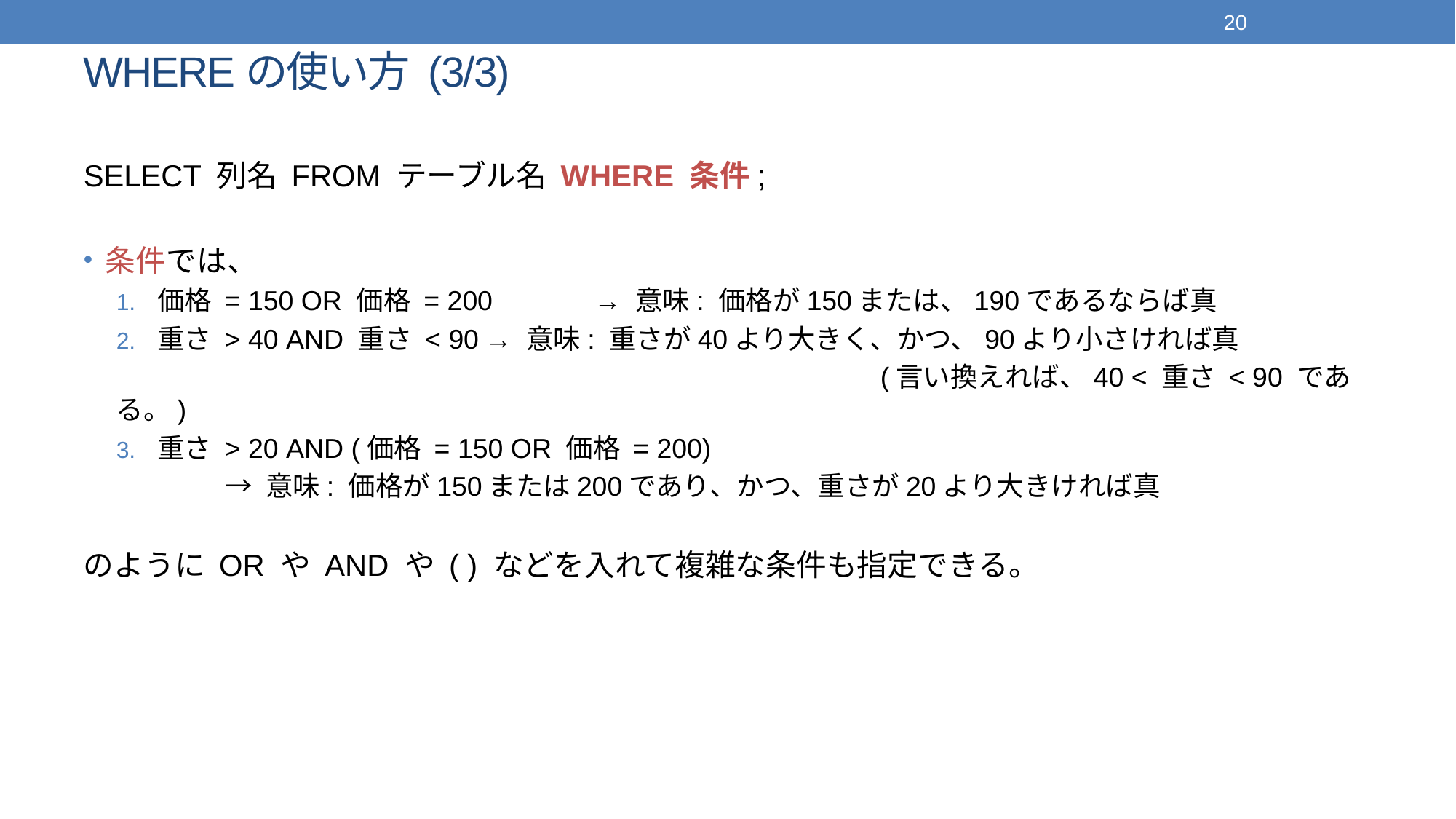

20
# WHEREの使い方 (3/3)

SELECT 列名 FROM テーブル名 WHERE 条件;

条件では、
価格 = 150 OR 価格 = 200	→ 意味: 価格が150または、190であるならば真
重さ > 40 AND 重さ < 90	→ 意味: 重さが40より大きく、かつ、90より小さければ真
							(言い換えれば、40 < 重さ < 90 である。)
重さ > 20 AND (価格 = 150 OR 価格 = 200)
	→ 意味: 価格が150または200であり、かつ、重さが20より大きければ真

のように OR や AND や ( ) などを入れて複雑な条件も指定できる。